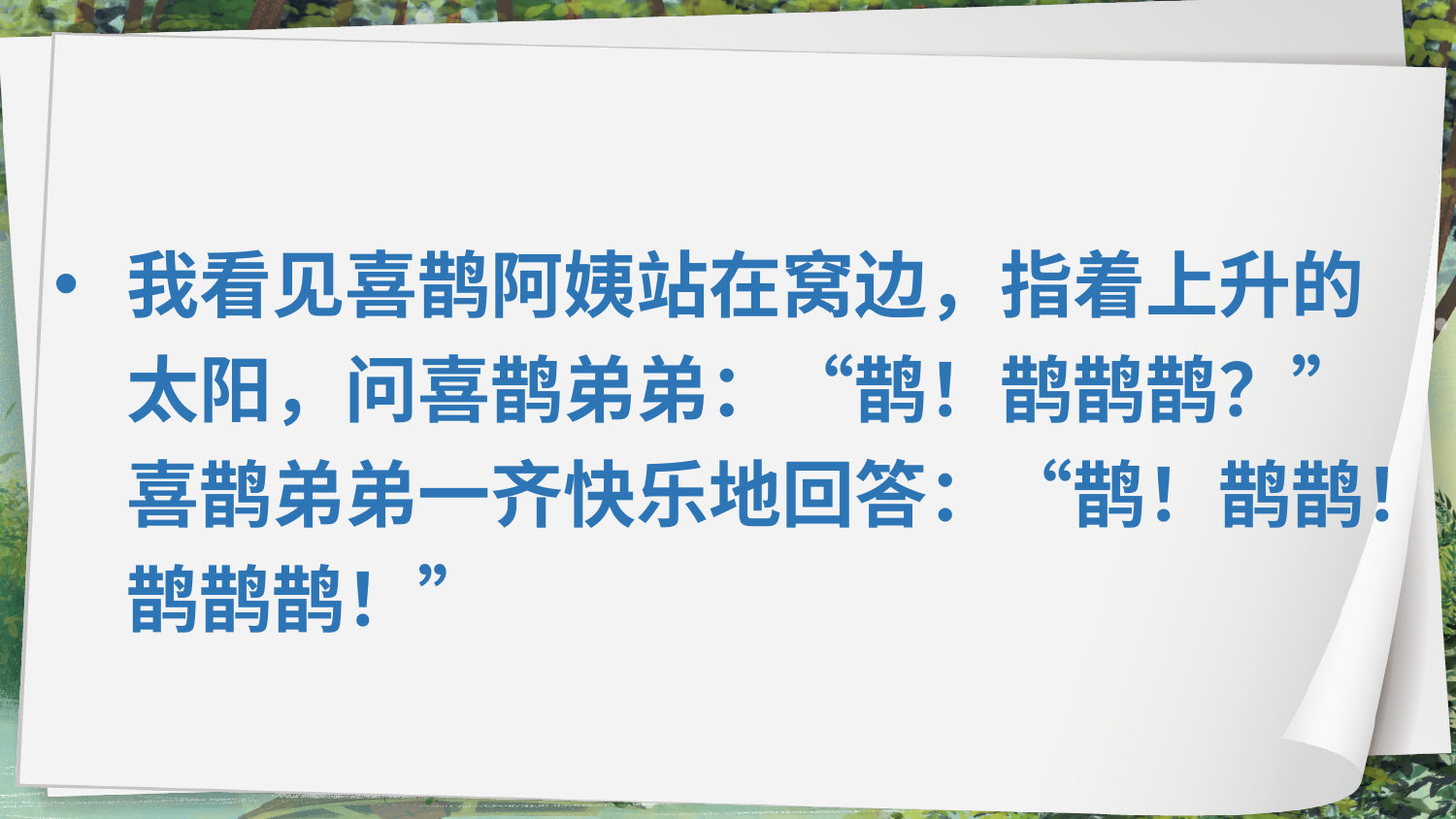

我看见喜鹊阿姨站在窝边，指着上升的太阳，问喜鹊弟弟：“鹊！鹊鹊鹊？”
喜鹊弟弟一齐快乐地回答：“鹊！鹊鹊！鹊鹊鹊！”